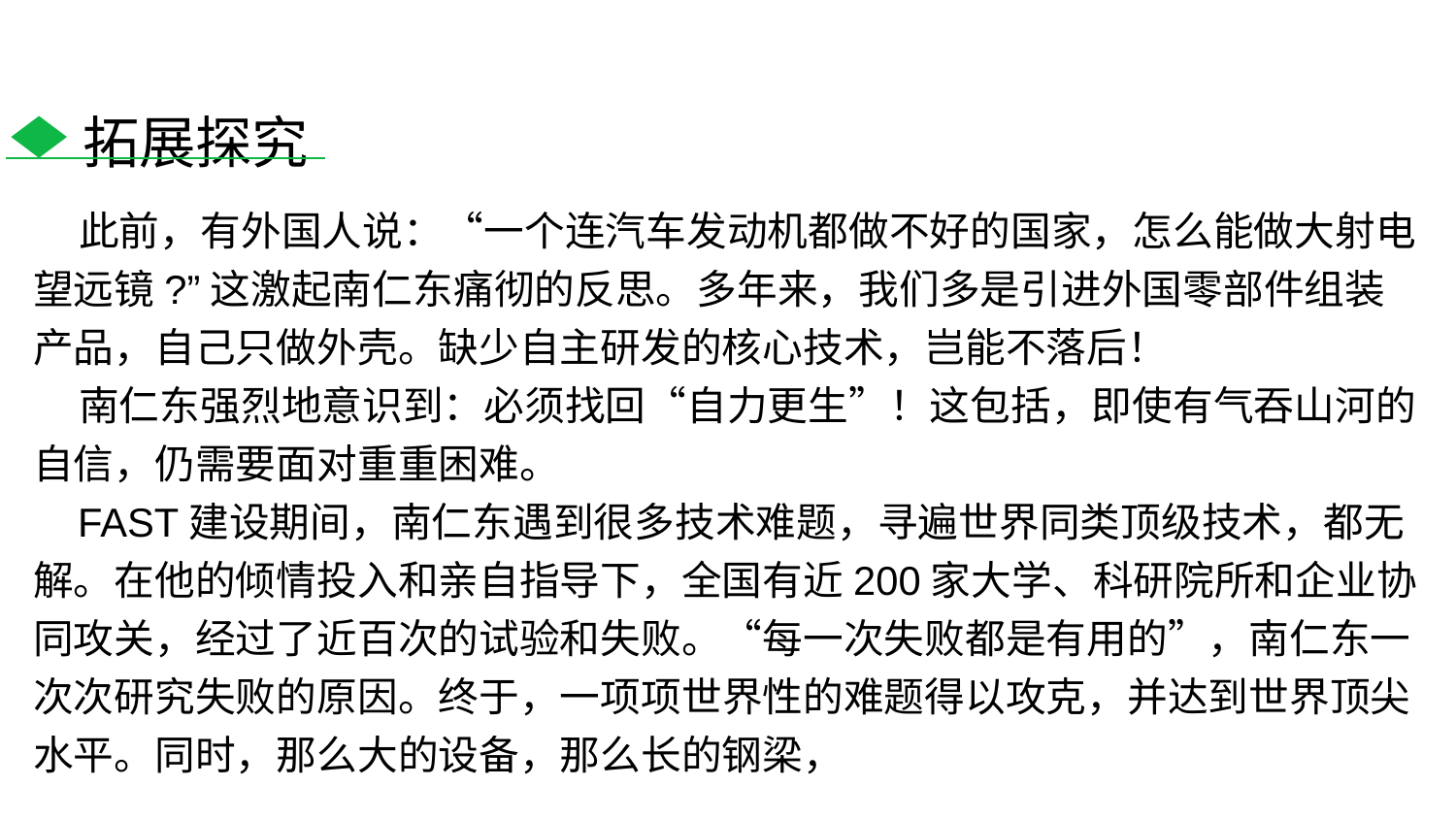

拓展探究

    此前，有外国人说：“一个连汽车发动机都做不好的国家，怎么能做大射电望远镜?”这激起南仁东痛彻的反思。多年来，我们多是引进外国零部件组装产品，自己只做外壳。缺少自主研发的核心技术，岂能不落后！
    南仁东强烈地意识到：必须找回“自力更生”！这包括，即使有气吞山河的自信，仍需要面对重重困难。
    FAST建设期间，南仁东遇到很多技术难题，寻遍世界同类顶级技术，都无解。在他的倾情投入和亲自指导下，全国有近200家大学、科研院所和企业协同攻关，经过了近百次的试验和失败。“每一次失败都是有用的”，南仁东一次次研究失败的原因。终于，一项项世界性的难题得以攻克，并达到世界顶尖水平。同时，那么大的设备，那么长的钢梁，